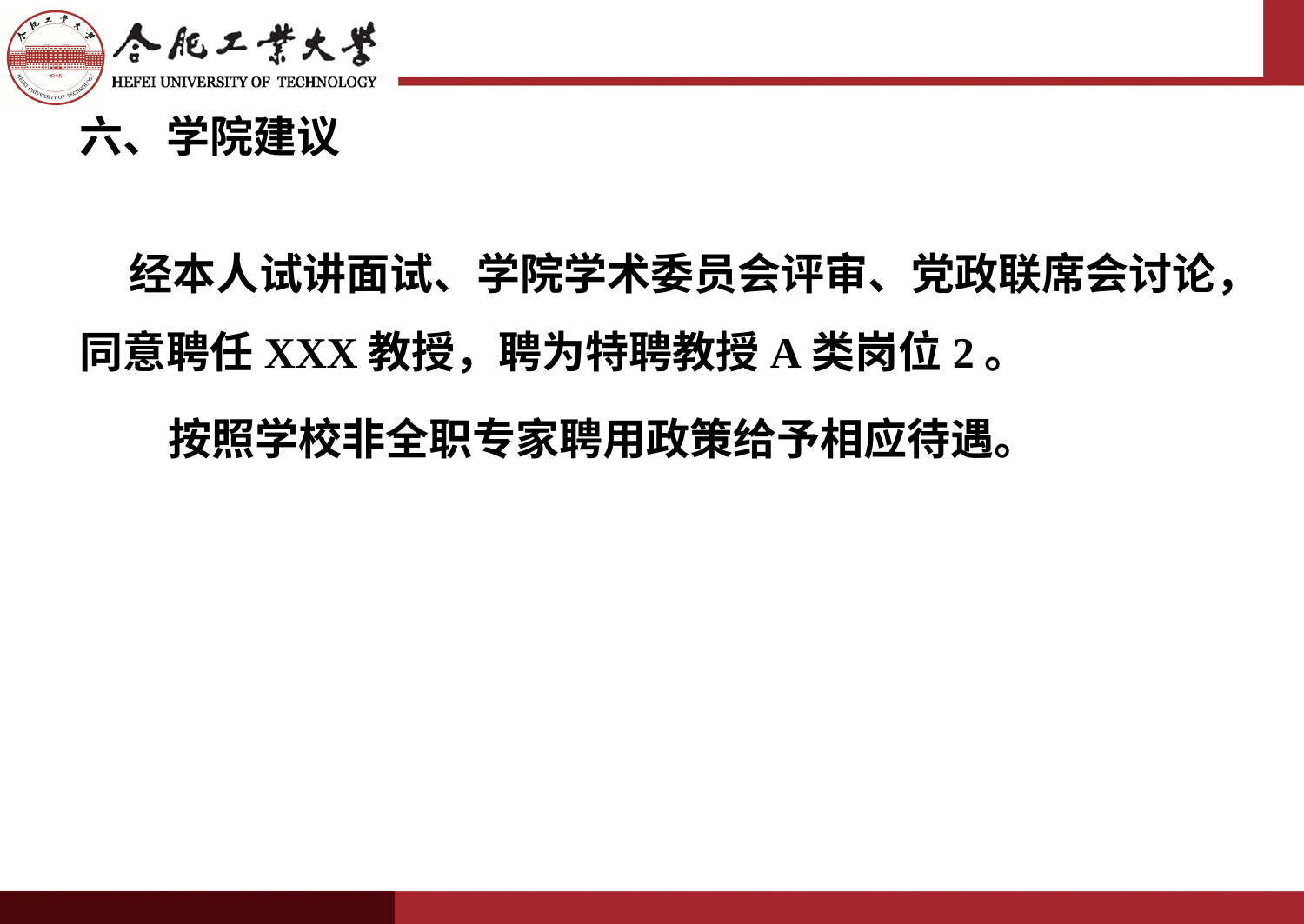

六、学院建议

    经本人试讲面试、学院学术委员会评审、党政联席会讨论，同意聘任XXX教授，聘为特聘教授A类岗位2。
        按照学校非全职专家聘用政策给予相应待遇。